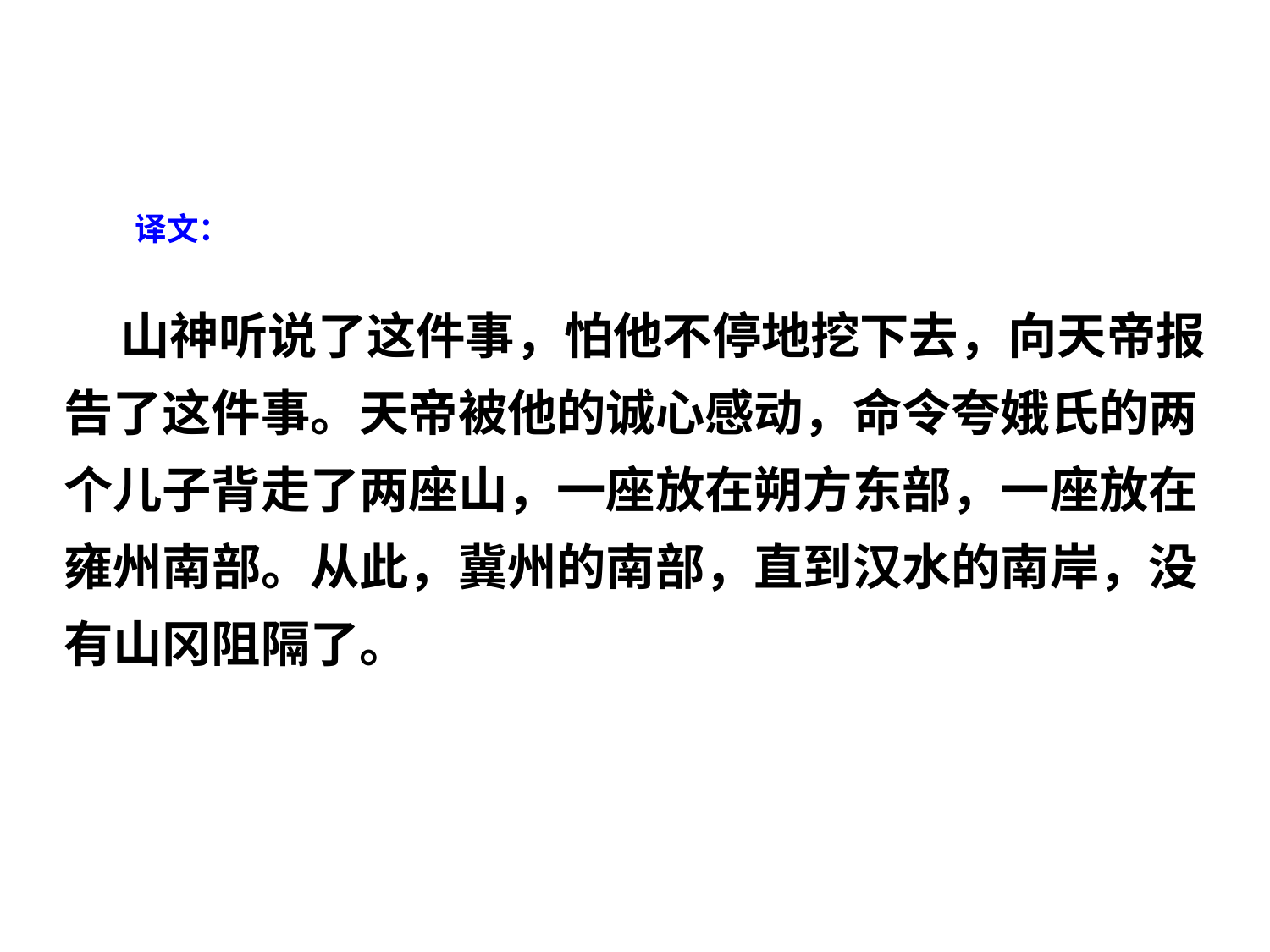

译文：
    山神听说了这件事，怕他不停地挖下去，向天帝报告了这件事。天帝被他的诚心感动，命令夸娥氏的两个儿子背走了两座山，一座放在朔方东部，一座放在雍州南部。从此，冀州的南部，直到汉水的南岸，没有山冈阻隔了。